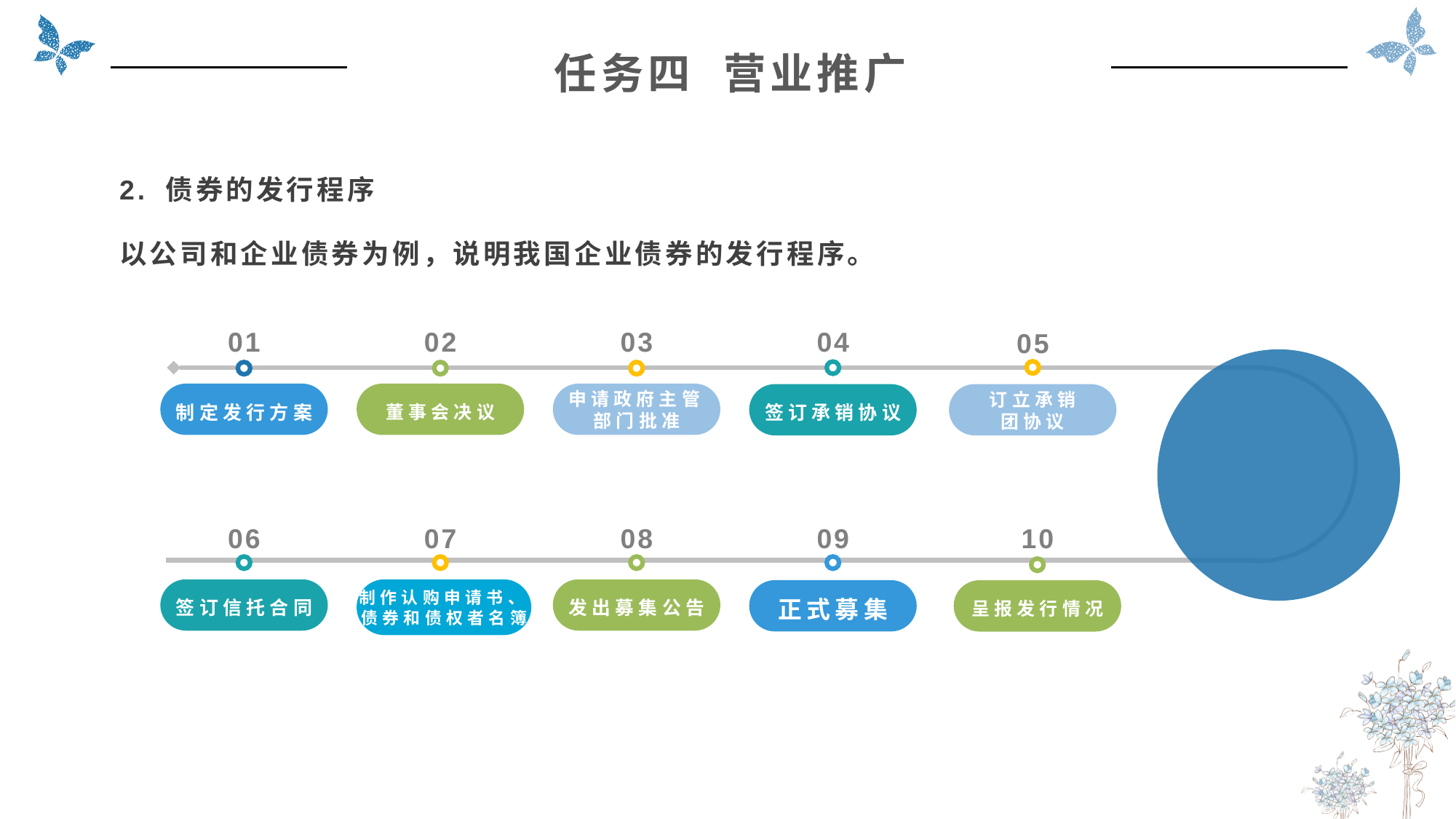

任务四  营业推广
2. 债券的发行程序
以公司和企业债券为例，说明我国企业债券的发行程序。
04
01
02
03
05

制定发行方案
董事会决议
申请政府主管部门批准
签订承销协议
订立承销
团协议
06
07
08
09
10

签订信托合同
发出募集公告
正式募集
呈报发行情况

制作认购申请书、债券和债权者名簿